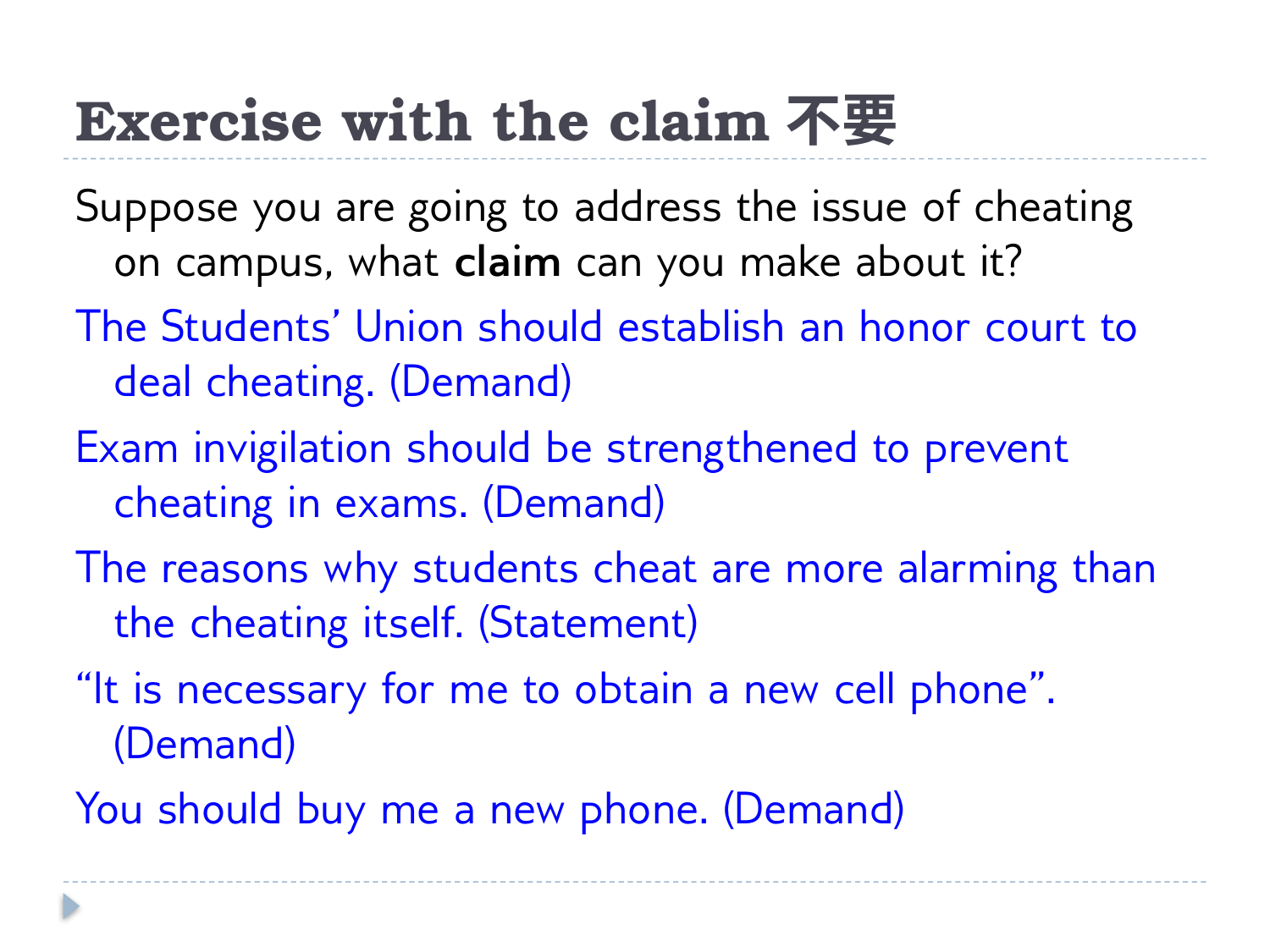

# Exercise with the claim不要
Suppose you are going to address the issue of cheating on campus, what claim can you make about it?
The Students’ Union should establish an honor court to deal cheating. (Demand)
Exam invigilation should be strengthened to prevent cheating in exams. (Demand)
The reasons why students cheat are more alarming than the cheating itself. (Statement)
“It is necessary for me to obtain a new cell phone”. (Demand)
You should buy me a new phone. (Demand)